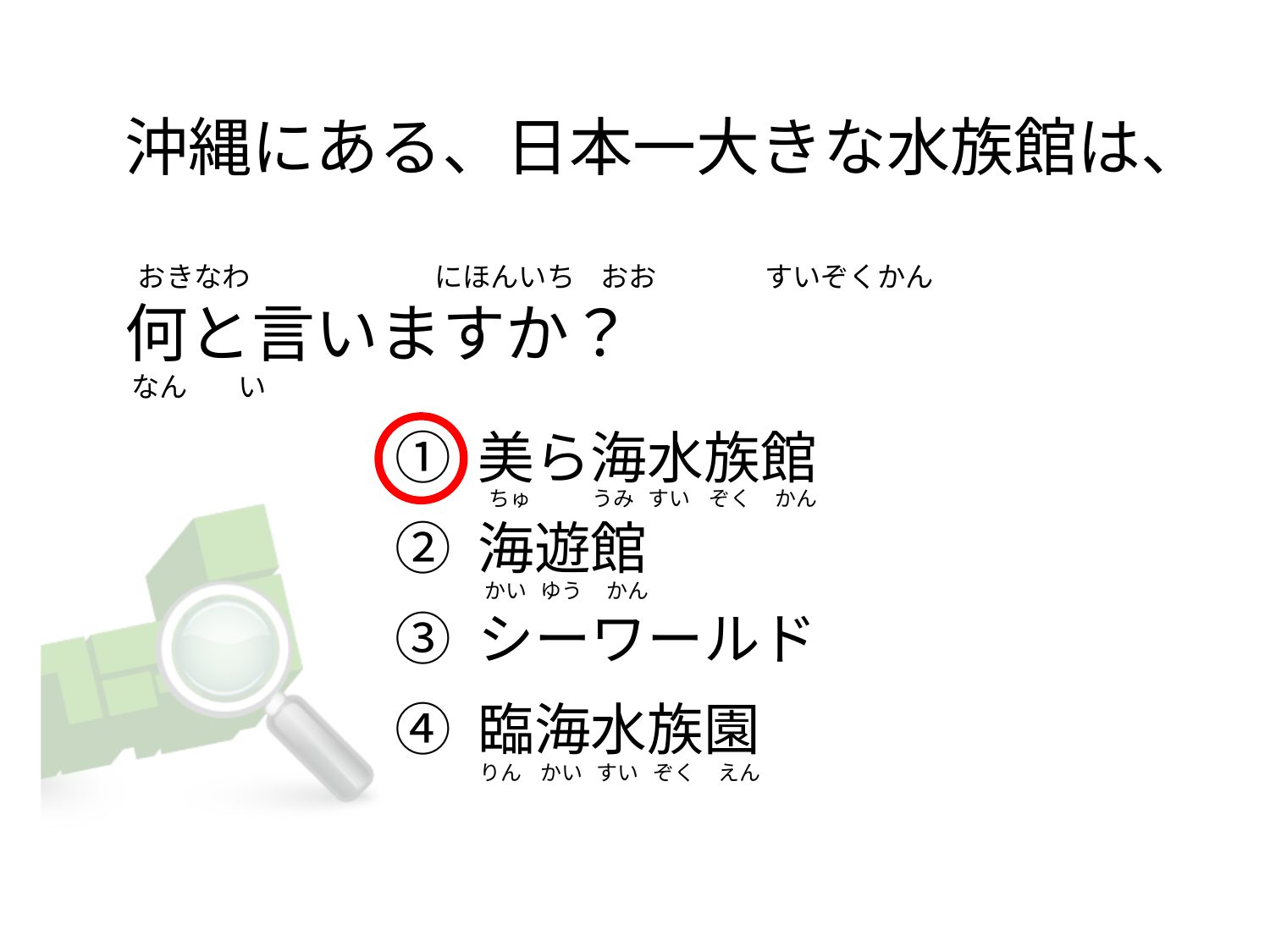

# 沖縄にある、日本一大きな水族館は、   おきなわ                             にほんいち    おお                 すいぞくかん 何と言いますか？      なん        い
① 美ら海水族館
② 海遊館
③ シーワールド
④ 臨海水族園

 ちゅ             うみ   すい    ぞく     かん
 かい   ゆう     かん
りん    かい   すい   ぞく     えん